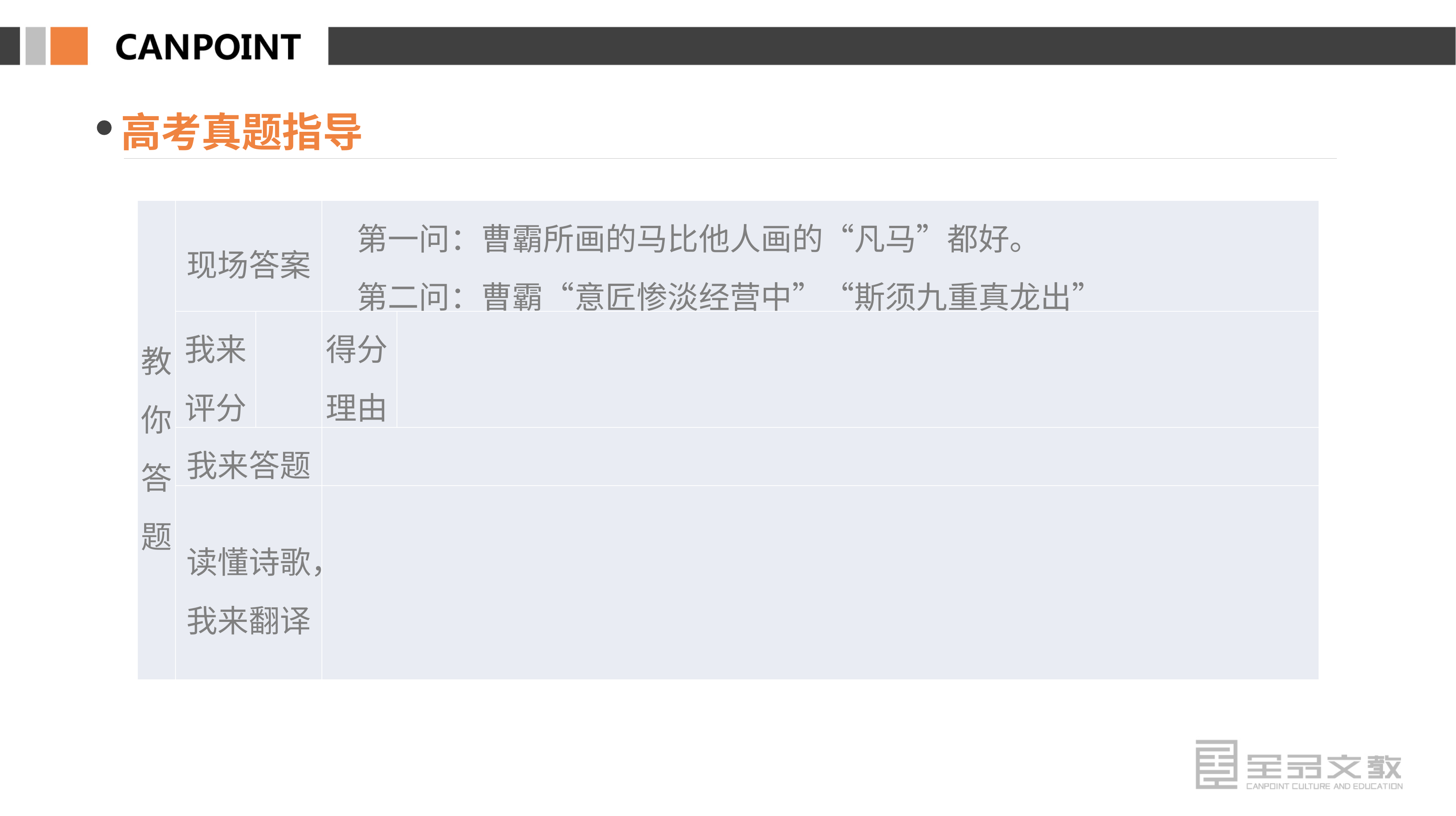

高考真题指导

| 教你 答题 | 现场答案 |  | 第一问：曹霸所画的马比他人画的“凡马”都好。 　第二问：曹霸“意匠惨淡经营中”“斯须九重真龙出” |  |
| --- | --- | --- | --- | --- |
|  | 我来评分 |  | 得分理由 |  |
|  | 我来答题 |  |  |  |
|  | 读懂诗歌， 我来翻译 |  |  |  |